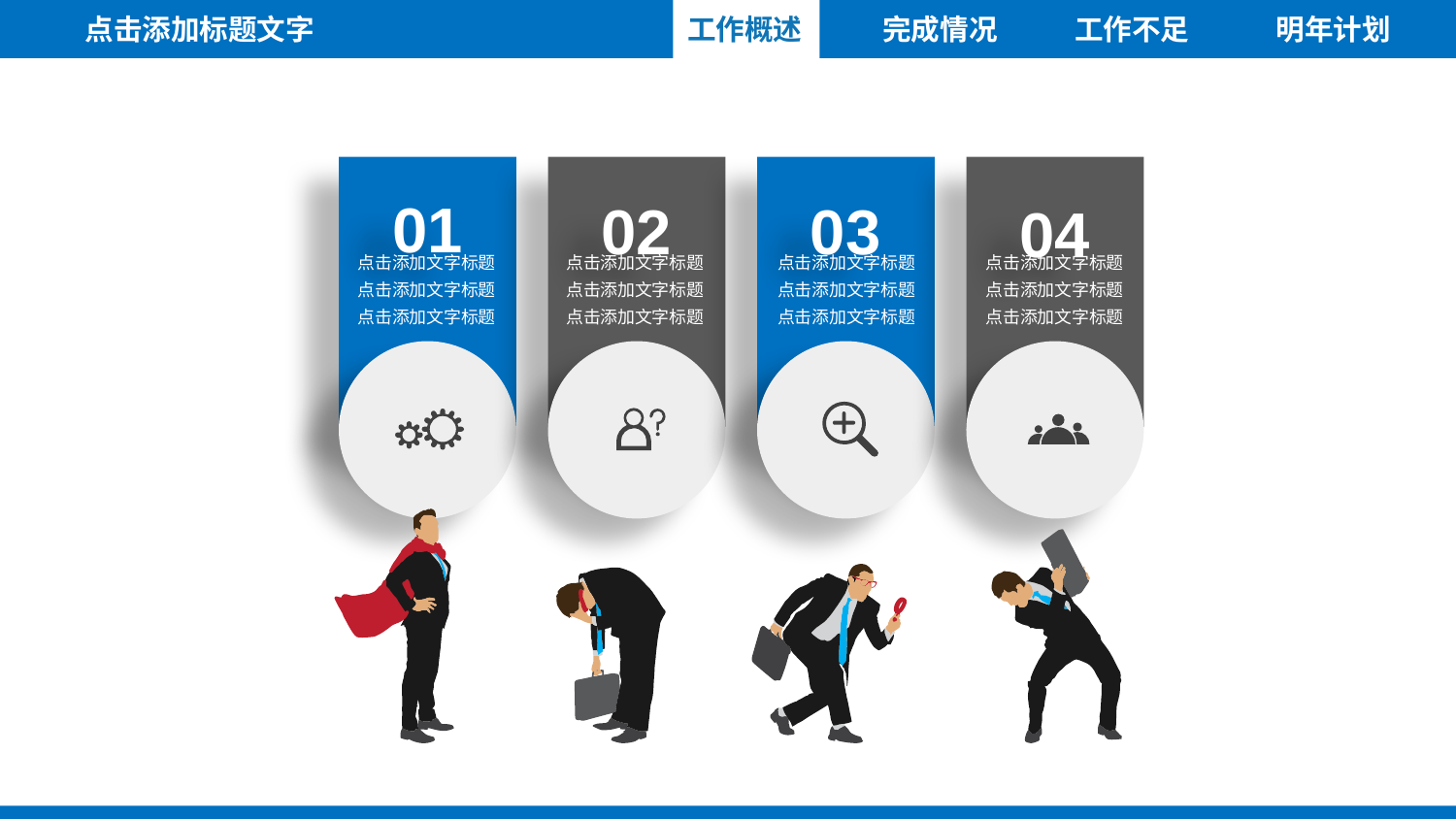

点击添加标题文字
完成情况
工作不足
明年计划
工作概述

01
02
03
04

点击添加文字标题点击添加文字标题点击添加文字标题
点击添加文字标题点击添加文字标题点击添加文字标题
点击添加文字标题点击添加文字标题点击添加文字标题
点击添加文字标题点击添加文字标题点击添加文字标题